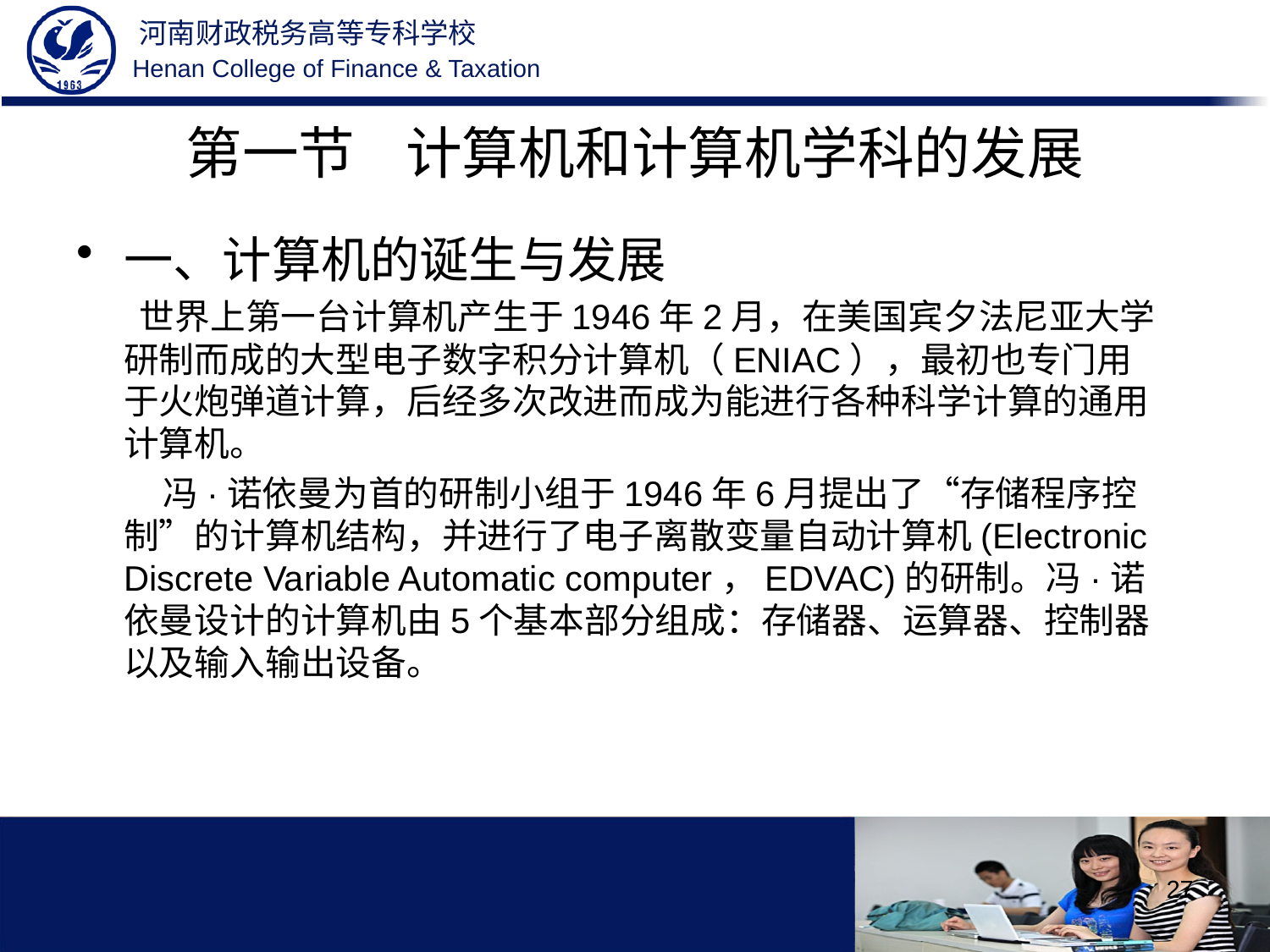

# 第一节    计算机和计算机学科的发展
一、计算机的诞生与发展
       世界上第一台计算机产生于1946年2月，在美国宾夕法尼亚大学研制而成的大型电子数字积分计算机（ENIAC），最初也专门用于火炮弹道计算，后经多次改进而成为能进行各种科学计算的通用计算机。
          冯·诺依曼为首的研制小组于1946年6月提出了“存储程序控制”的计算机结构，并进行了电子离散变量自动计算机(Electronic Discrete Variable Automatic computer，EDVAC)的研制。冯·诺依曼设计的计算机由5个基本部分组成：存储器、运算器、控制器以及输入输出设备。

27